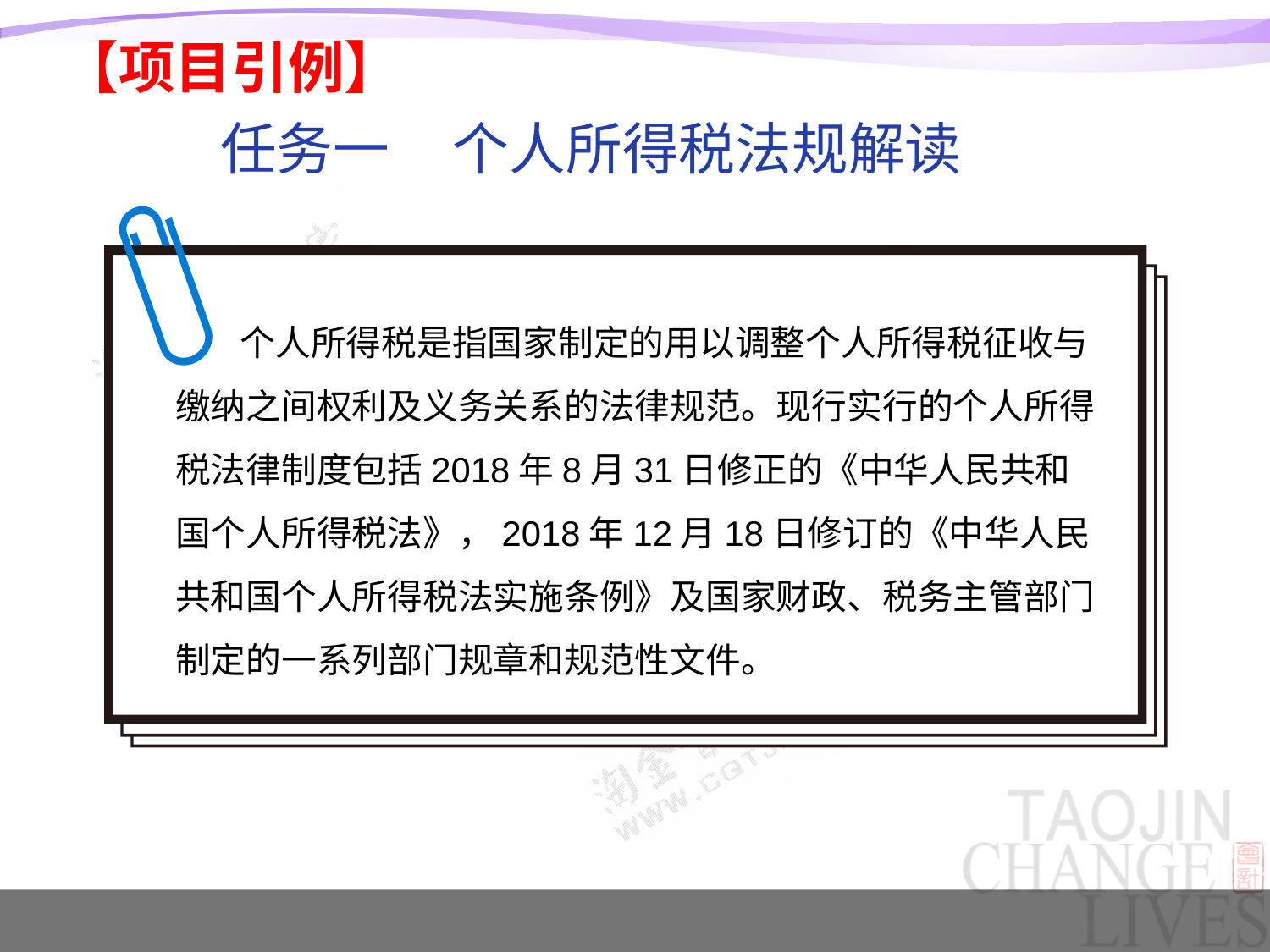

【项目引例】
任务一     个人所得税法规解读

个人所得税是指国家制定的用以调整个人所得税征收与缴纳之间权利及义务关系的法律规范。现行实行的个人所得税法律制度包括2018年8月31日修正的《中华人民共和国个人所得税法》，2018年12月18日修订的《中华人民共和国个人所得税法实施条例》及国家财政、税务主管部门制定的一系列部门规章和规范性文件。